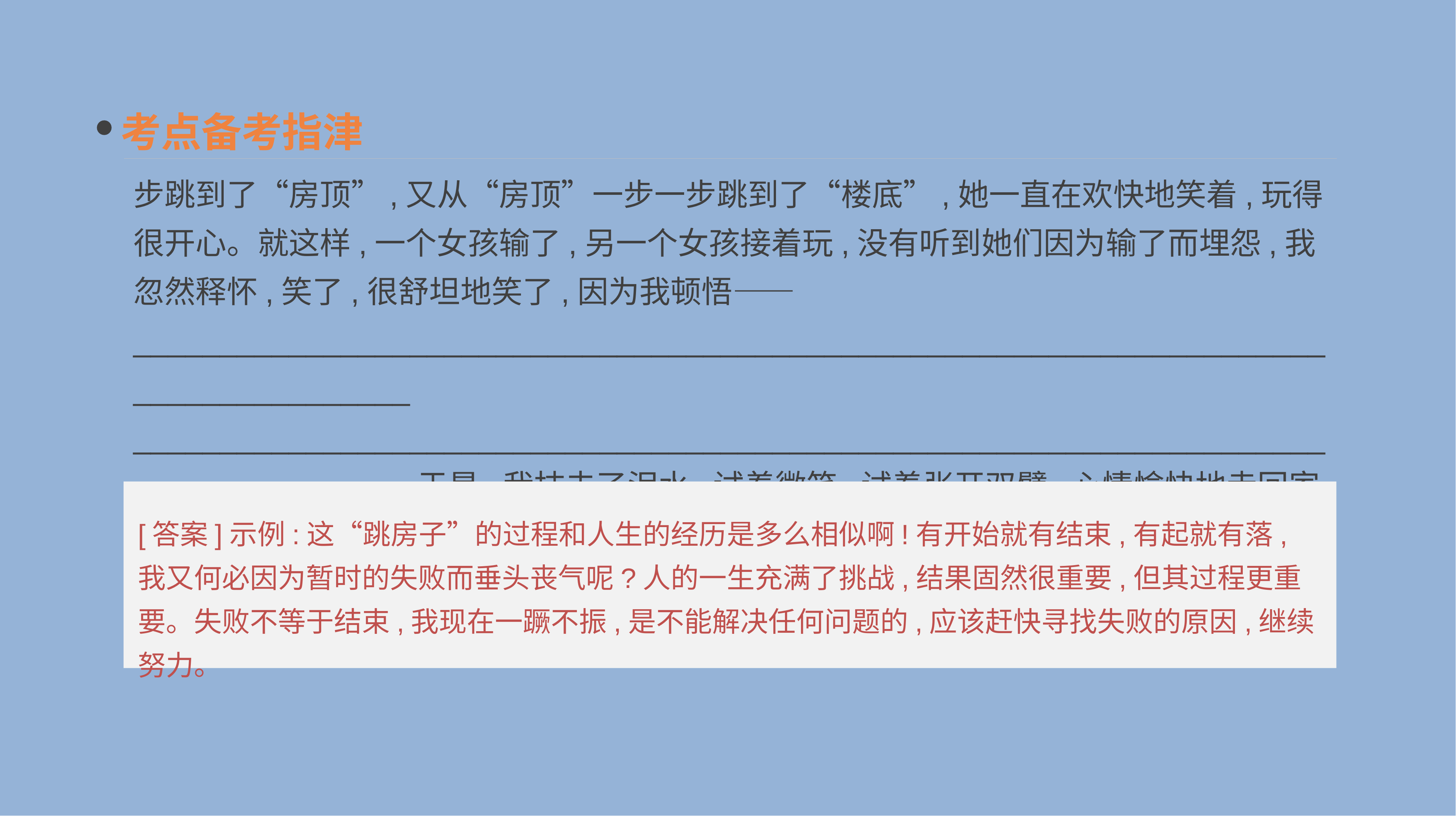

考点备考指津

步跳到了“房顶”,又从“房顶”一步一步跳到了“楼底”,她一直在欢快地笑着,玩得很开心。就这样,一个女孩输了,另一个女孩接着玩,没有听到她们因为输了而埋怨,我忽然释怀,笑了,很舒坦地笑了,因为我顿悟——
_____________________________________________________________________________________ _____________________________________________________________________________________于是,我抹去了泪水,试着微笑,试着张开双臂,心情愉快地走回家去。

[答案]示例:这“跳房子”的过程和人生的经历是多么相似啊!有开始就有结束,有起就有落,我又何必因为暂时的失败而垂头丧气呢?人的一生充满了挑战,结果固然很重要,但其过程更重要。失败不等于结束,我现在一蹶不振,是不能解决任何问题的,应该赶快寻找失败的原因,继续努力。